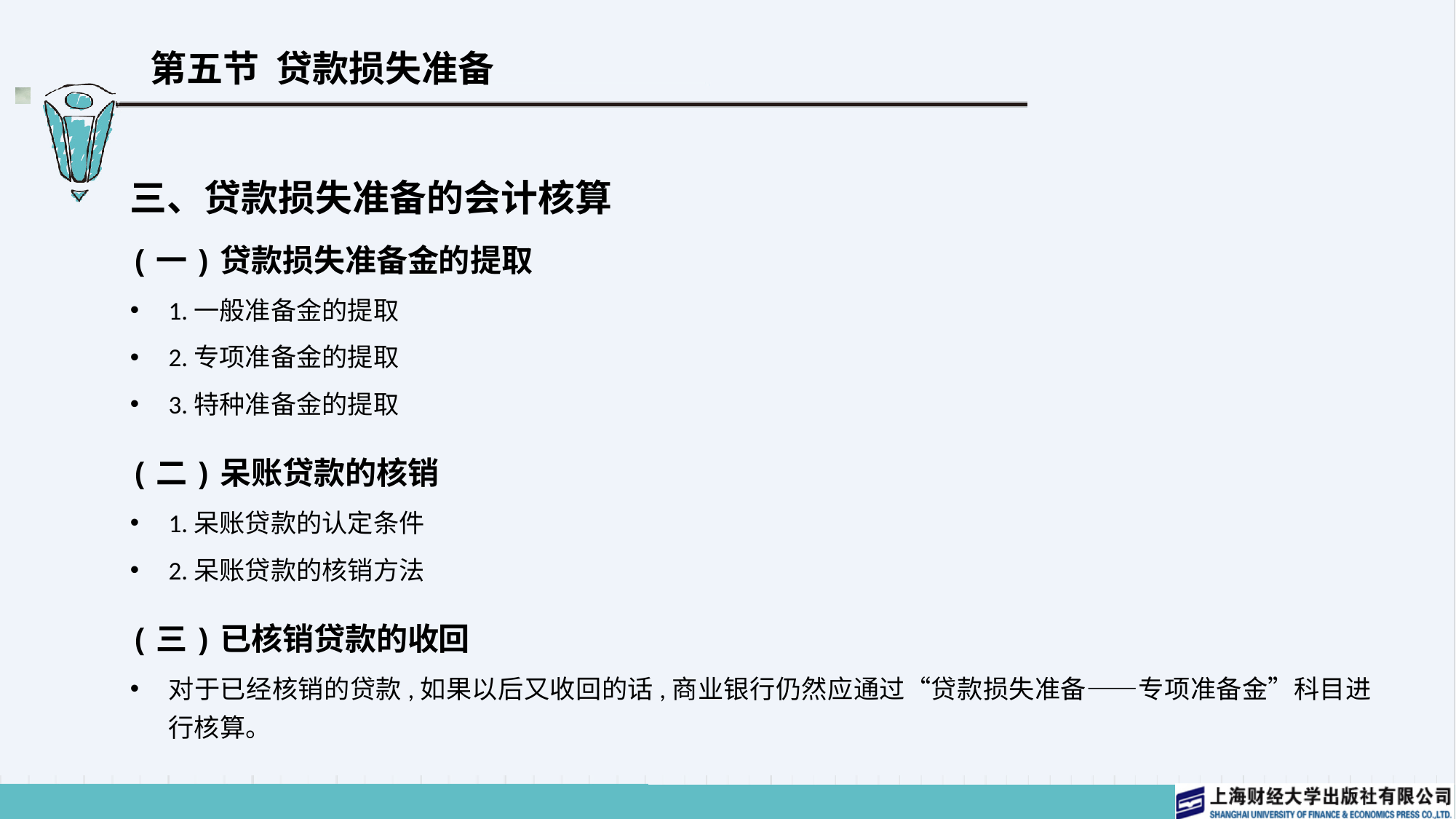

# 第五节  贷款损失准备
三、贷款损失准备的会计核算
(一)贷款损失准备金的提取
1.一般准备金的提取
2.专项准备金的提取
3.特种准备金的提取
(二)呆账贷款的核销
1.呆账贷款的认定条件
2.呆账贷款的核销方法
(三)已核销贷款的收回
对于已经核销的贷款,如果以后又收回的话,商业银行仍然应通过“贷款损失准备——专项准备金”科目进行核算。